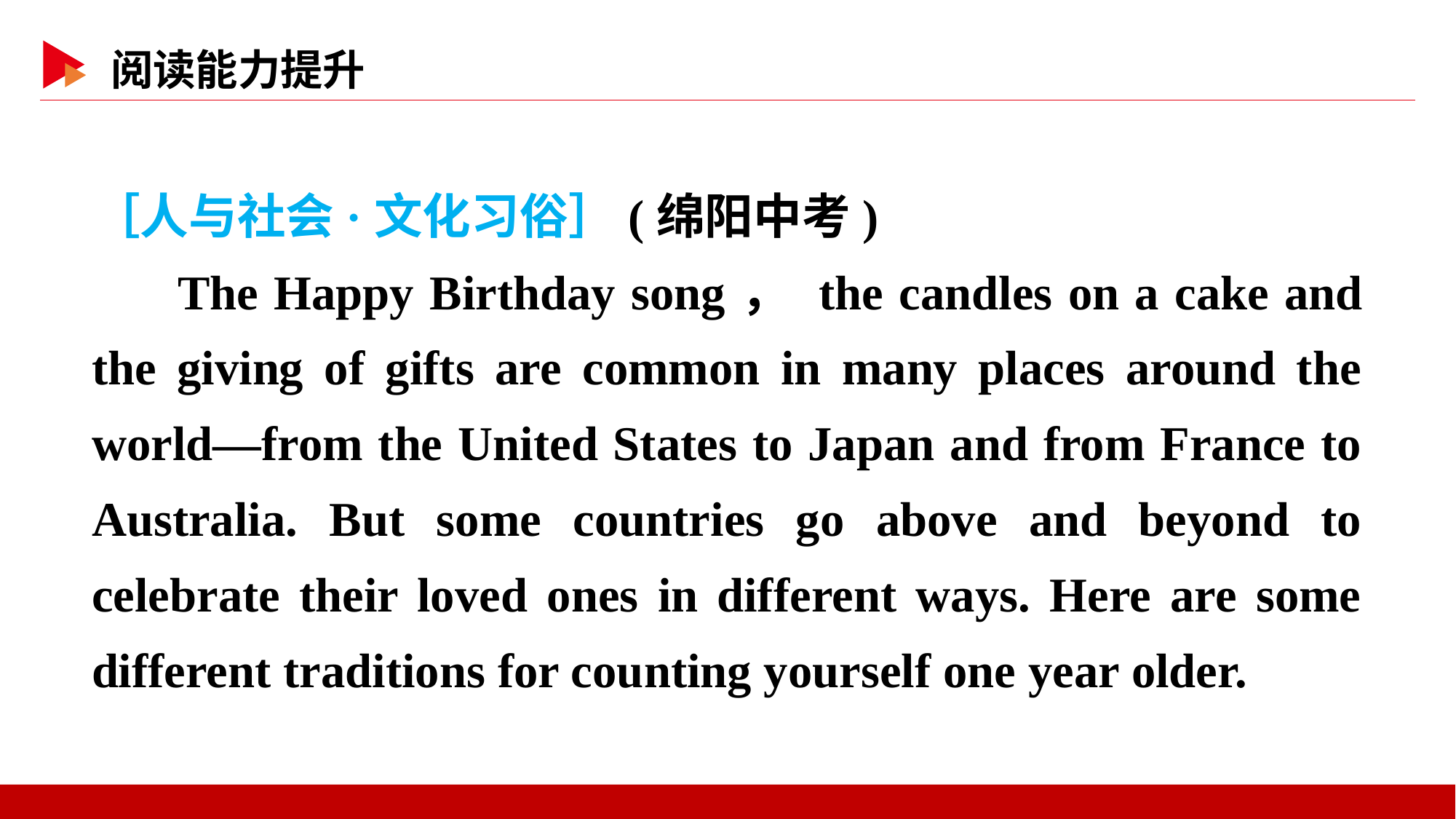

［人与社会·文化习俗］(绵阳中考)
The Happy Birthday song， the candles on a cake and the giving of gifts are common in many places around the world—from the United States to Japan and from France to Australia. But some countries go above and beyond to celebrate their loved ones in different ways. Here are some different traditions for counting yourself one year older.